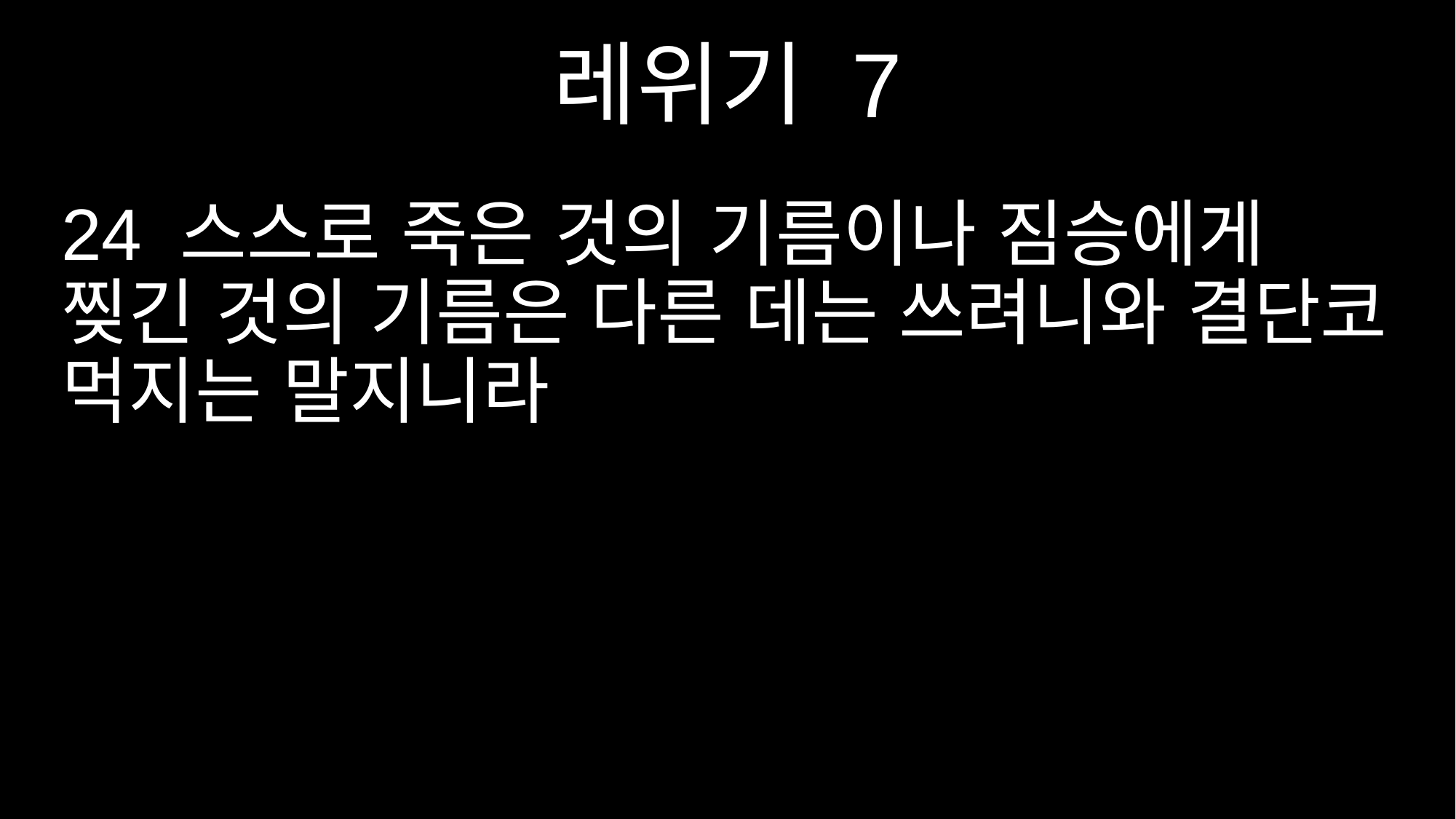

레위기 7
24 스스로 죽은 것의 기름이나 짐승에게 찢긴 것의 기름은 다른 데는 쓰려니와 결단코 먹지는 말지니라